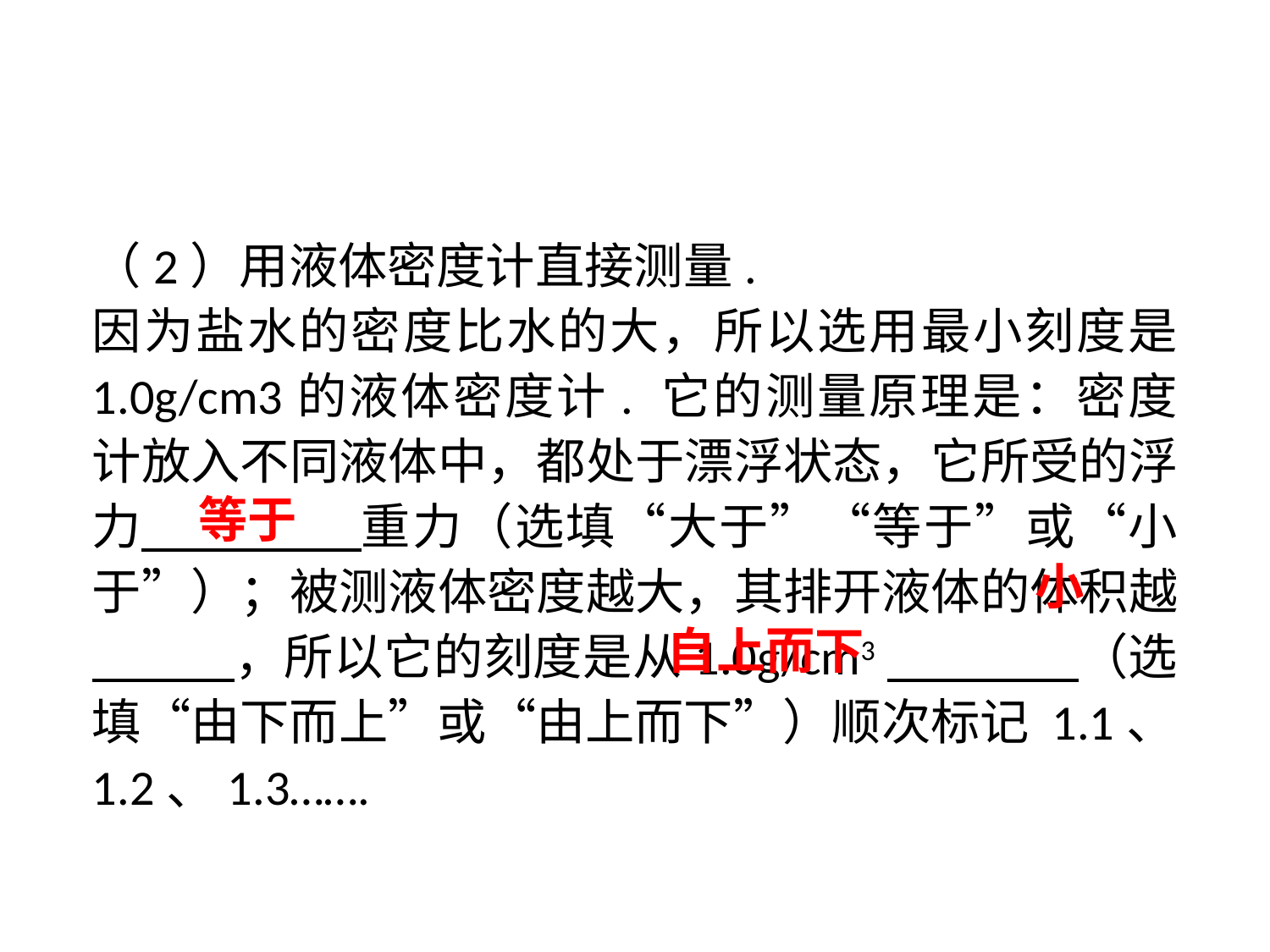

（2）用液体密度计直接测量.
因为盐水的密度比水的大，所以选用最小刻度是 1.0g/cm3的液体密度计. 它的测量原理是：密度计放入不同液体中，都处于漂浮状态，它所受的浮力     　    　重力（选填“大于”“等于”或“小于”）；被测液体密度越大，其排开液体的体积越       　  ，所以它的刻度是从1.0g/cm3　        　（选填“由下而上”或“由上而下”）顺次标记 1.1、1.2、1.3…….
等于
小
自上而下